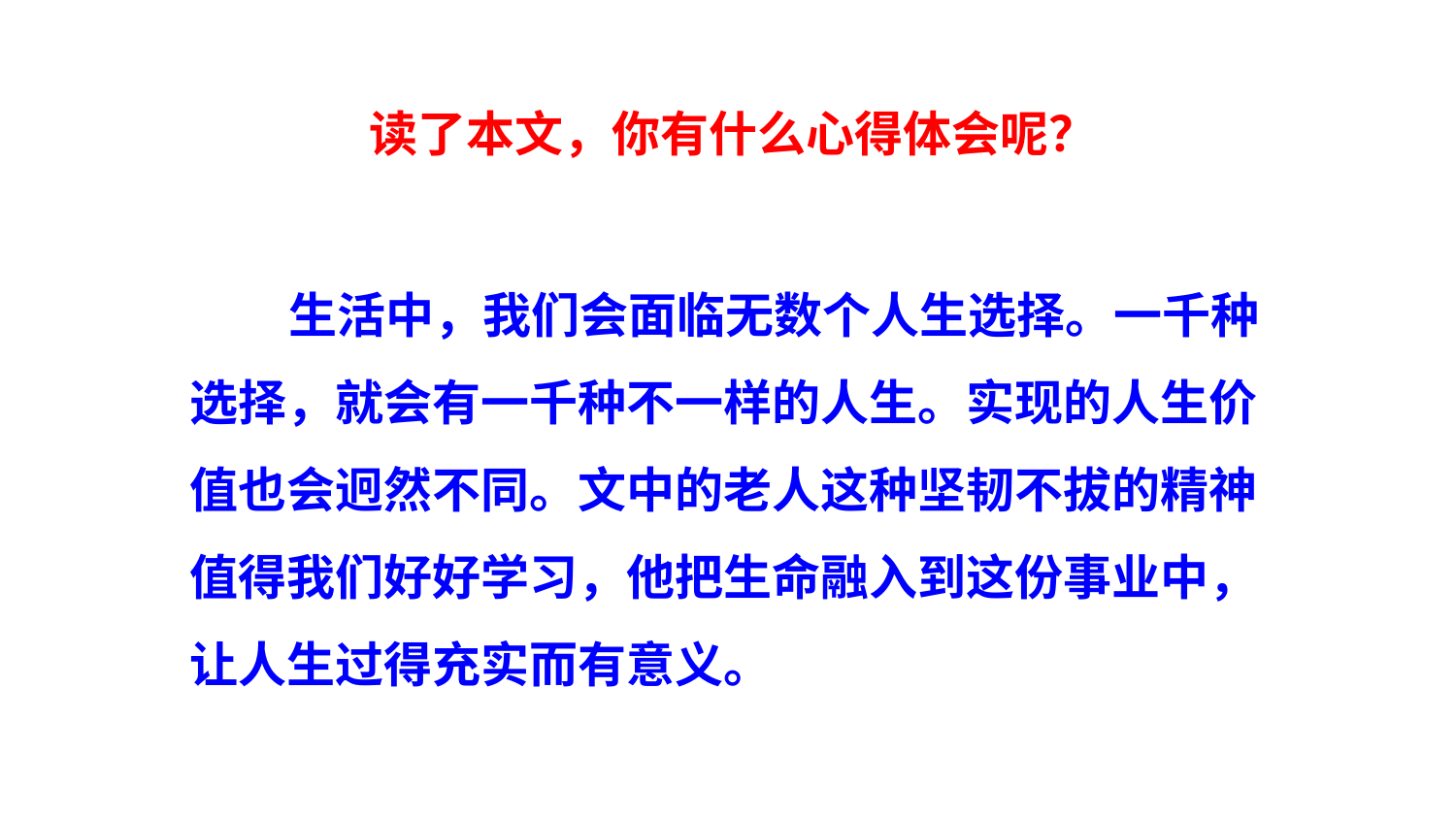

读了本文，你有什么心得体会呢？
             生活中，我们会面临无数个人生选择。一千种选择，就会有一千种不一样的人生。实现的人生价值也会迥然不同。文中的老人这种坚韧不拔的精神值得我们好好学习，他把生命融入到这份事业中，让人生过得充实而有意义。